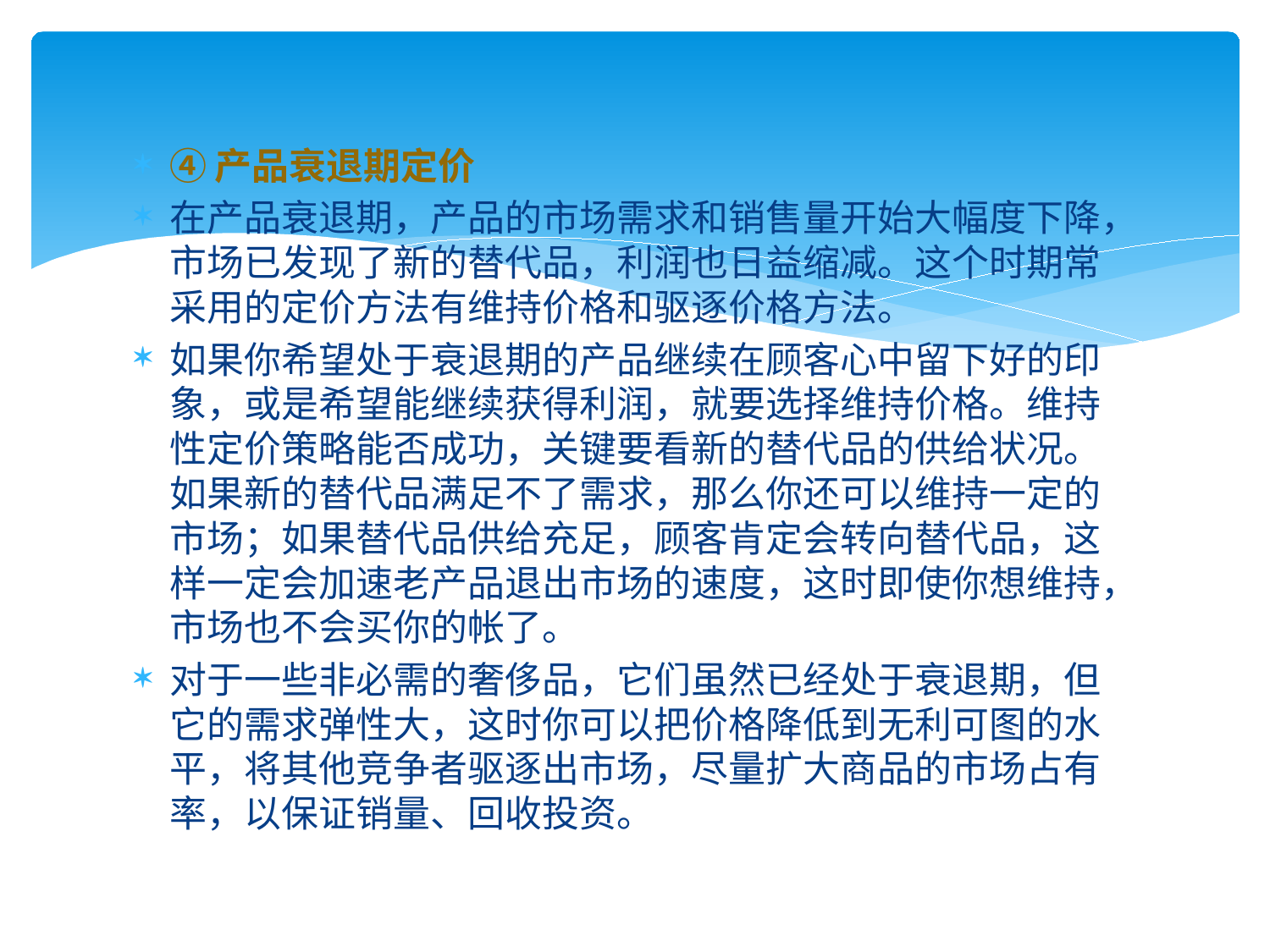

④产品衰退期定价
在产品衰退期，产品的市场需求和销售量开始大幅度下降，市场已发现了新的替代品，利润也日益缩减。这个时期常采用的定价方法有维持价格和驱逐价格方法。
如果你希望处于衰退期的产品继续在顾客心中留下好的印象，或是希望能继续获得利润，就要选择维持价格。维持性定价策略能否成功，关键要看新的替代品的供给状况。如果新的替代品满足不了需求，那么你还可以维持一定的市场；如果替代品供给充足，顾客肯定会转向替代品，这样一定会加速老产品退出市场的速度，这时即使你想维持，市场也不会买你的帐了。
对于一些非必需的奢侈品，它们虽然已经处于衰退期，但它的需求弹性大，这时你可以把价格降低到无利可图的水平，将其他竞争者驱逐出市场，尽量扩大商品的市场占有率，以保证销量、回收投资。